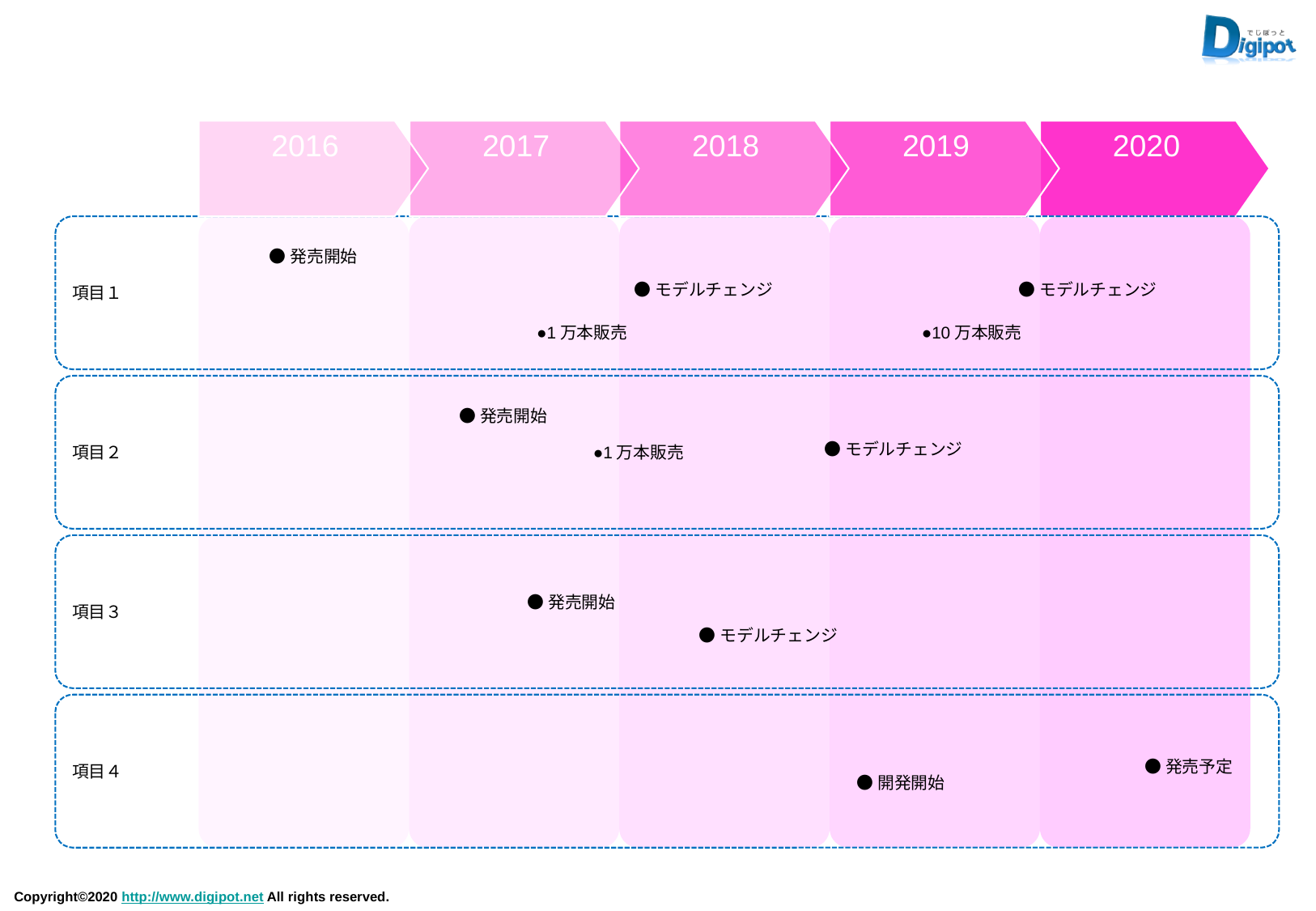

2016
2017
2018
2019
2020
項目１

●発売開始
●モデルチェンジ
●モデルチェンジ
●1万本販売
●10万本販売
項目２
●発売開始
●モデルチェンジ
●1万本販売
項目３
●発売開始
●モデルチェンジ
項目４
●発売予定
●開発開始